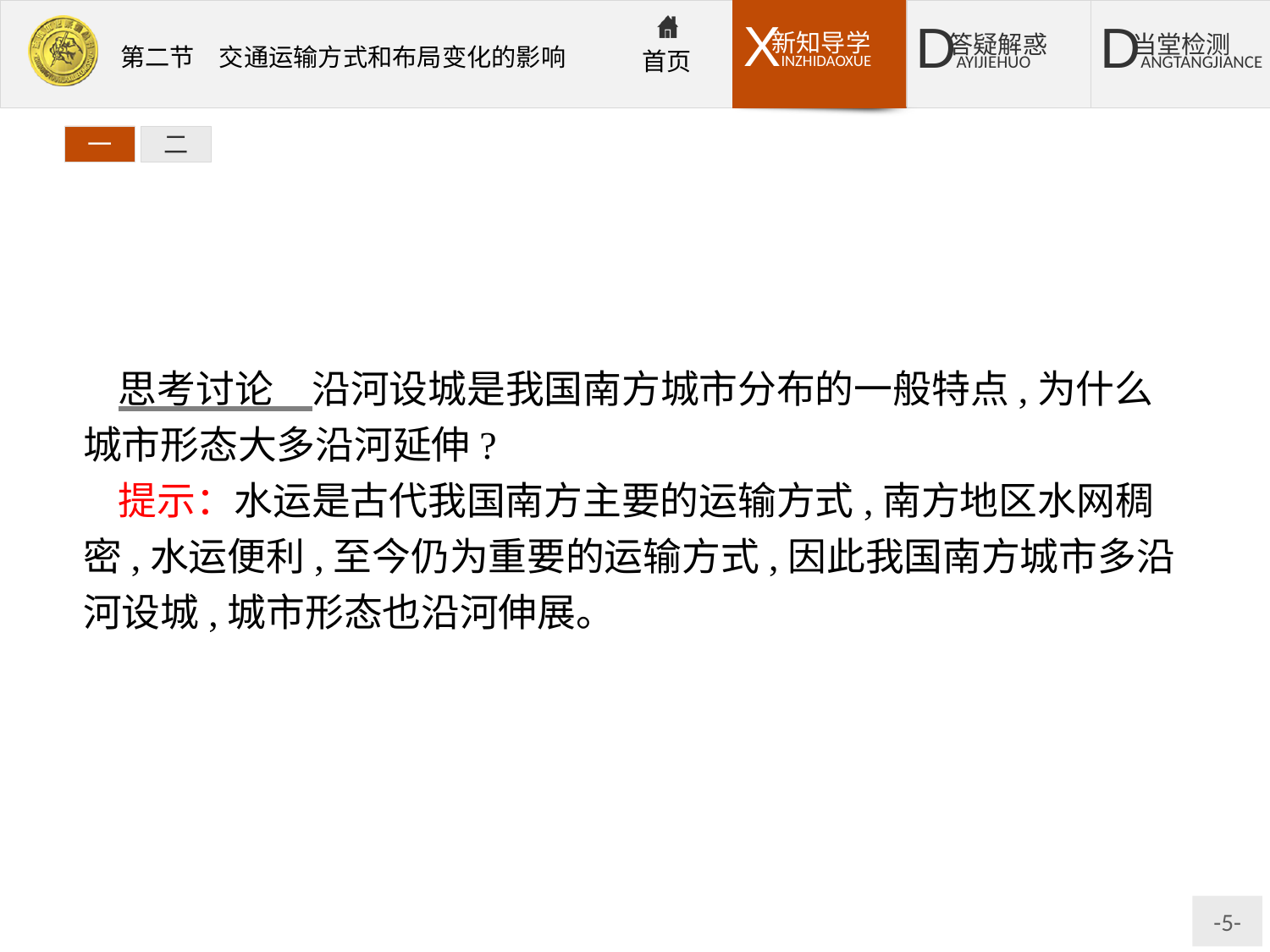

一
二
思考讨论　沿河设城是我国南方城市分布的一般特点,为什么城市形态大多沿河延伸?
提示：水运是古代我国南方主要的运输方式,南方地区水网稠密,水运便利,至今仍为重要的运输方式,因此我国南方城市多沿河设城,城市形态也沿河伸展。